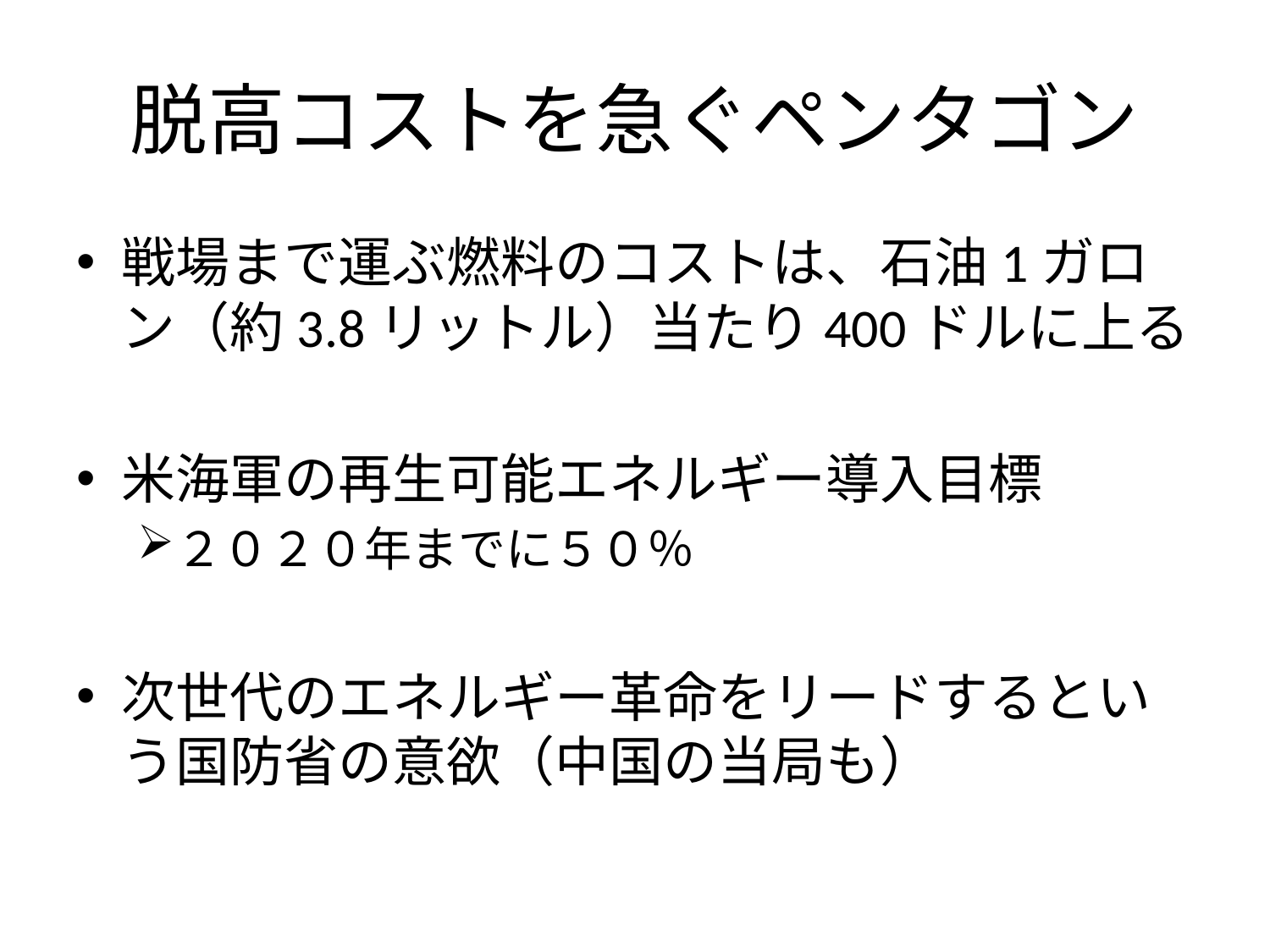

# 脱高コストを急ぐペンタゴン
戦場まで運ぶ燃料のコストは、石油1ガロン（約3.8リットル）当たり400ドルに上る

米海軍の再生可能エネルギー導入目標
２０２０年までに５０％

次世代のエネルギー革命をリードするという国防省の意欲（中国の当局も）